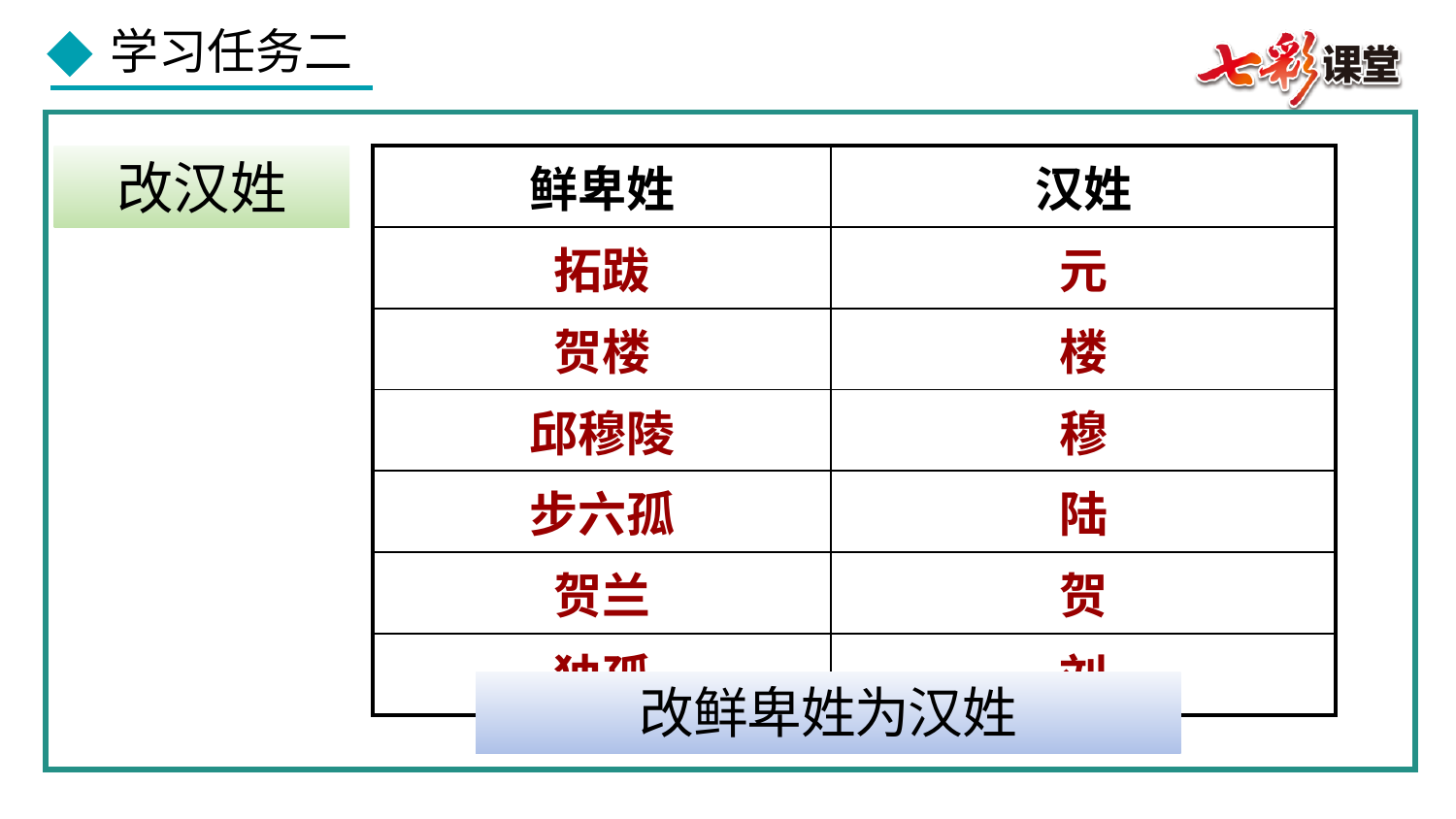

改汉姓
| 鲜卑姓 | 汉姓 |
| --- | --- |
| 拓跋 | 元 |
| 贺楼 | 楼 |
| 邱穆陵 | 穆 |
| 步六孤 | 陆 |
| 贺兰 | 贺 |
| 独孤 | 刘 |
改鲜卑姓为汉姓